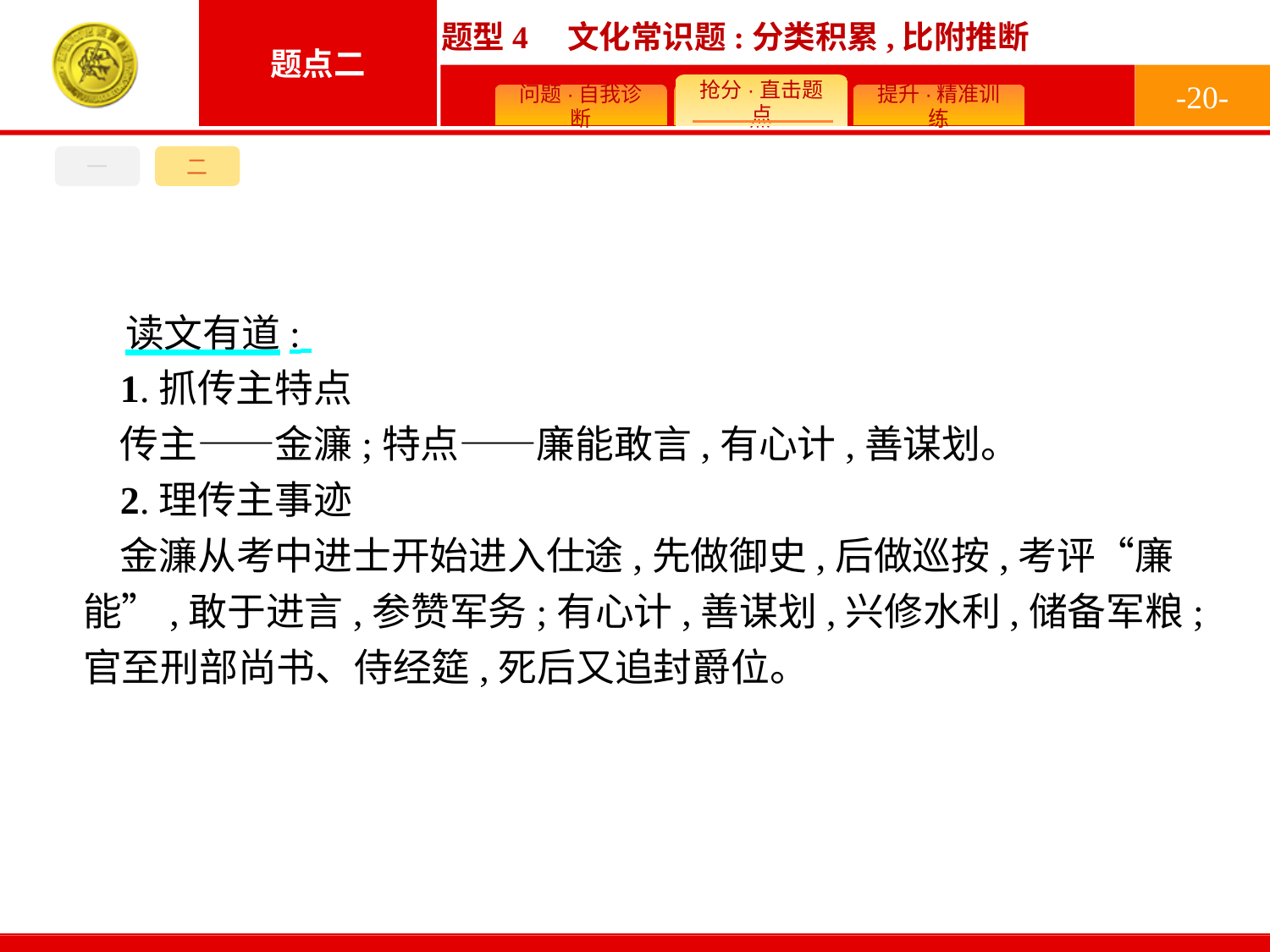

-20-
一
二
读文有道:
1.抓传主特点
传主——金濂;特点——廉能敢言,有心计,善谋划。
2.理传主事迹
金濂从考中进士开始进入仕途,先做御史,后做巡按,考评“廉能”,敢于进言,参赞军务;有心计,善谋划,兴修水利,储备军粮;官至刑部尚书、侍经筵,死后又追封爵位。